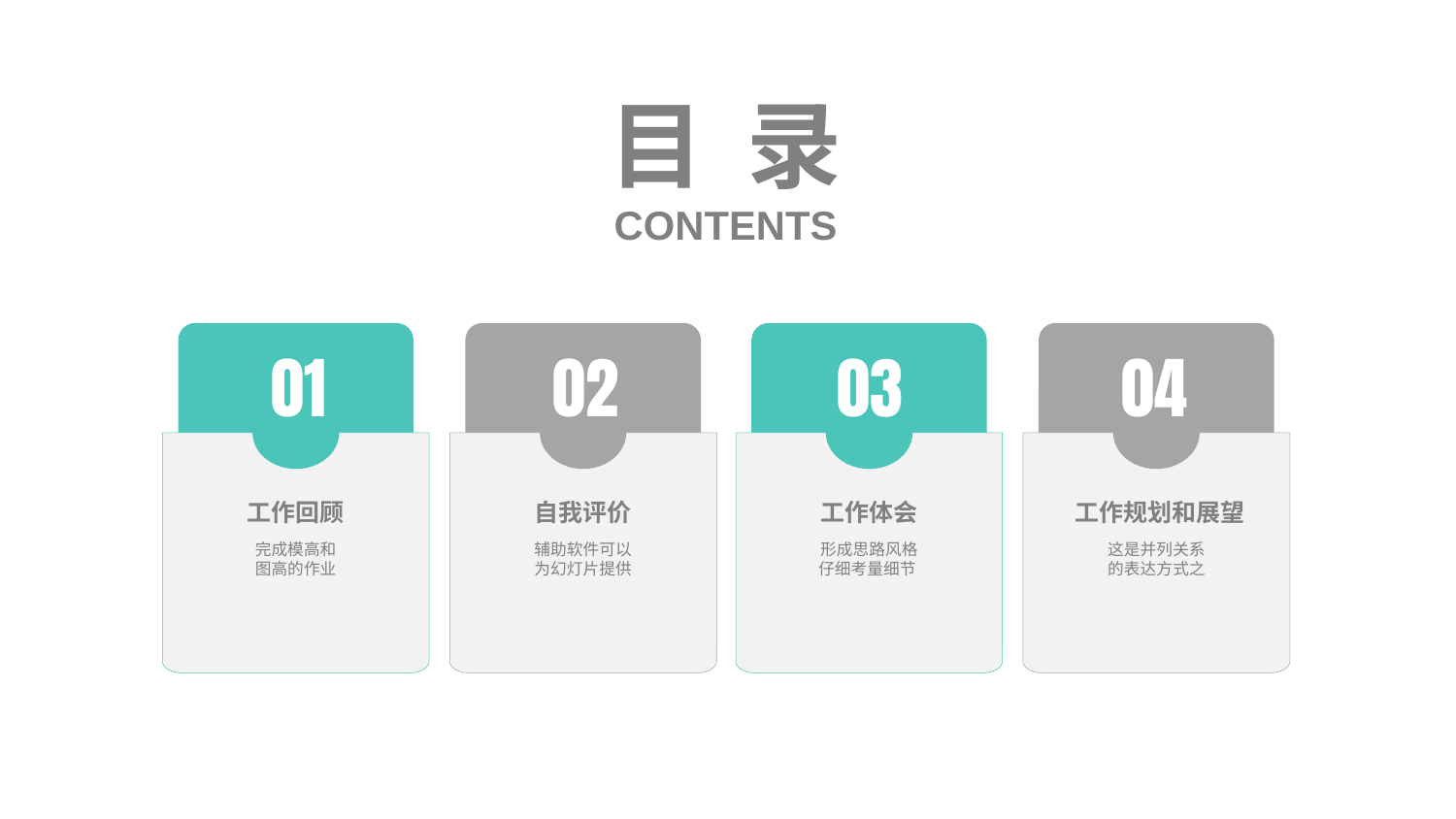

目  录
CONTENTS

01

工作回顾
完成模高和
图高的作业

02

自我评价
辅助软件可以
为幻灯片提供

03

工作体会
形成思路风格
仔细考量细节

04

工作规划和展望
这是并列关系
的表达方式之